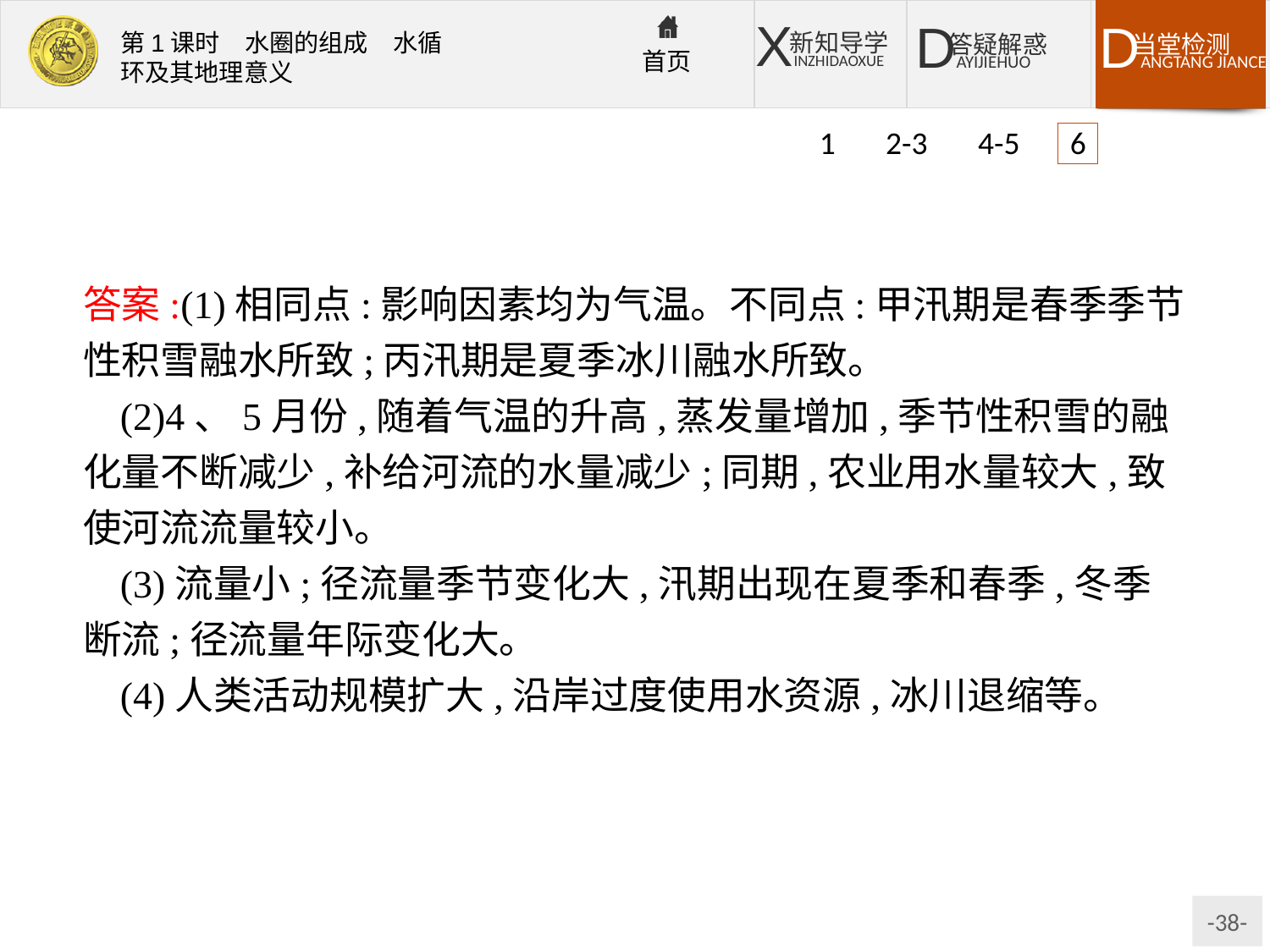

1       2-3       4-5       6

答案:(1)相同点:影响因素均为气温。不同点:甲汛期是春季季节性积雪融水所致;丙汛期是夏季冰川融水所致。
(2)4、5月份,随着气温的升高,蒸发量增加,季节性积雪的融化量不断减少,补给河流的水量减少;同期,农业用水量较大,致使河流流量较小。
(3)流量小;径流量季节变化大,汛期出现在夏季和春季,冬季断流;径流量年际变化大。
(4)人类活动规模扩大,沿岸过度使用水资源,冰川退缩等。